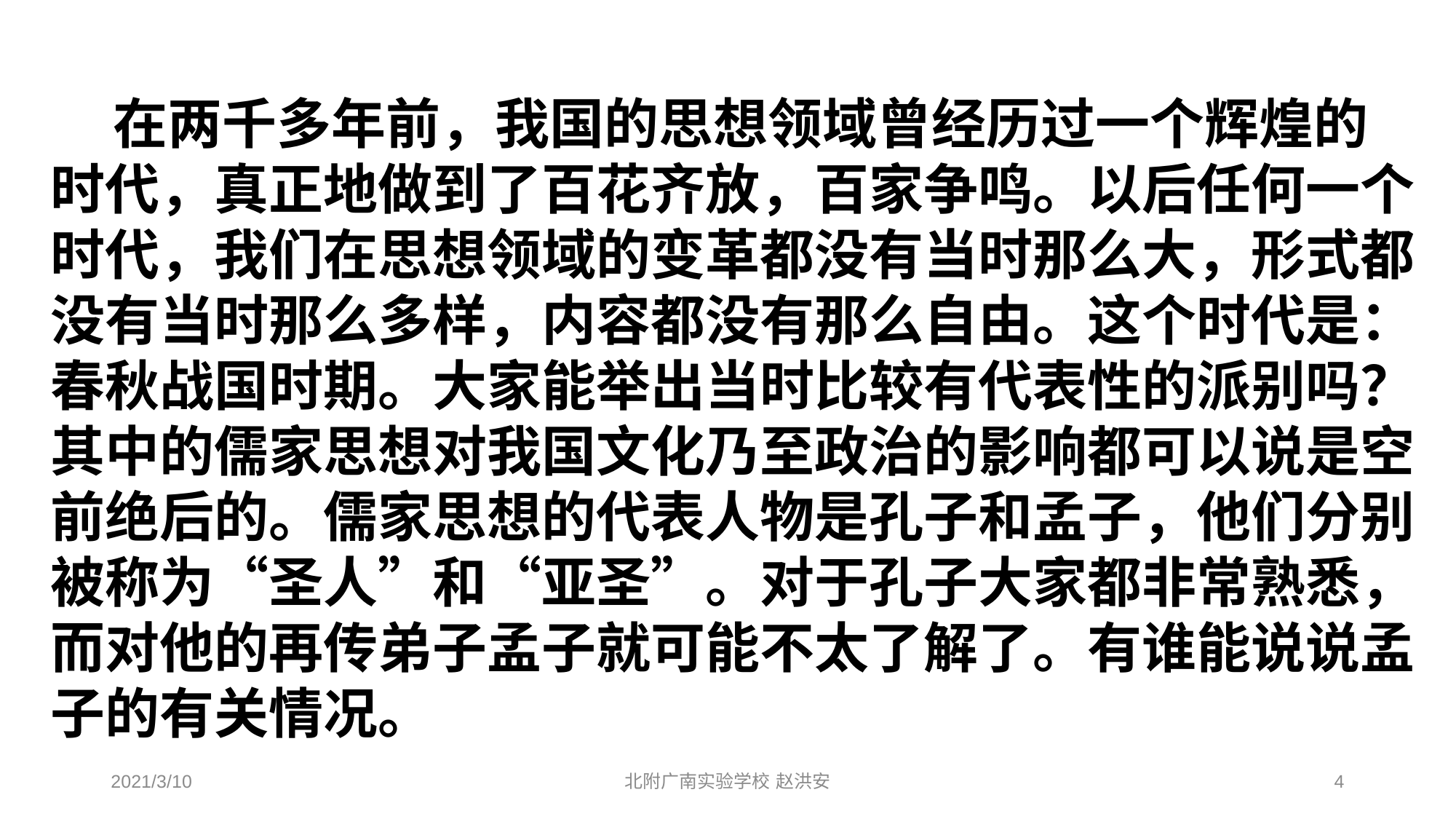

在两千多年前，我国的思想领域曾经历过一个辉煌的时代，真正地做到了百花齐放，百家争鸣。以后任何一个时代，我们在思想领域的变革都没有当时那么大，形式都没有当时那么多样，内容都没有那么自由。这个时代是：春秋战国时期。大家能举出当时比较有代表性的派别吗？其中的儒家思想对我国文化乃至政治的影响都可以说是空前绝后的。儒家思想的代表人物是孔子和孟子，他们分别被称为“圣人”和“亚圣”。对于孔子大家都非常熟悉，而对他的再传弟子孟子就可能不太了解了。有谁能说说孟子的有关情况。
2021/3/10
北附广南实验学校 赵洪安
4